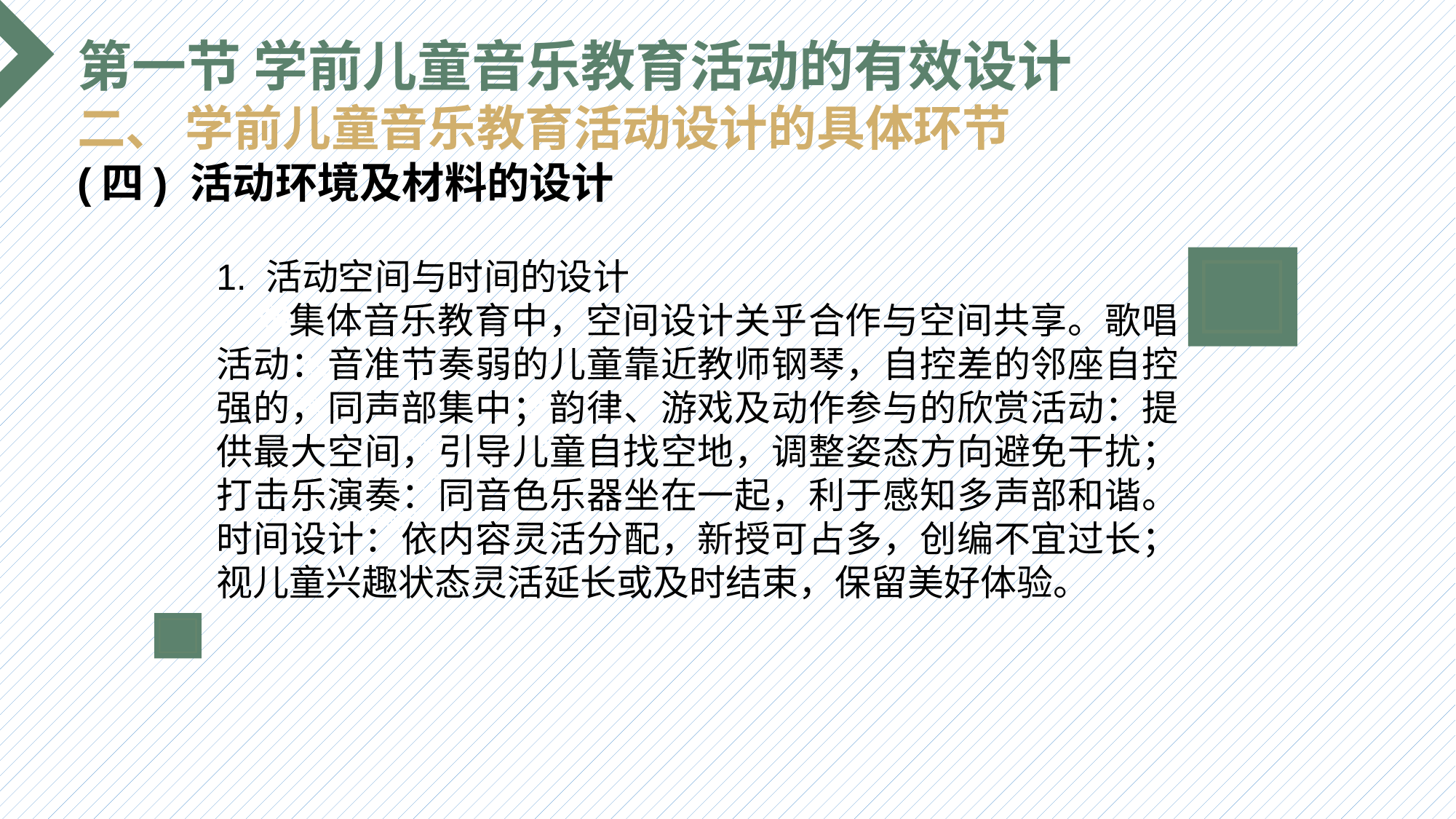

第一节 学前儿童音乐教育活动的有效设计
二、 学前儿童音乐教育活动设计的具体环节
(四) 活动环境及材料的设计

1. 活动空间与时间的设计
 集体音乐教育中，空间设计关乎合作与空间共享。歌唱活动：音准节奏弱的儿童靠近教师钢琴，自控差的邻座自控强的，同声部集中；韵律、游戏及动作参与的欣赏活动：提供最大空间，引导儿童自找空地，调整姿态方向避免干扰；打击乐演奏：同音色乐器坐在一起，利于感知多声部和谐。时间设计：依内容灵活分配，新授可占多，创编不宜过长；视儿童兴趣状态灵活延长或及时结束，保留美好体验。

选题背景
输入您的内容，请简要说明，言简意赅即可输入您的内容，请简要说明，言简意赅即可输入您的内容，请简要说明，言简意赅即可输入您的内容，请简要说明，言简意赅即可